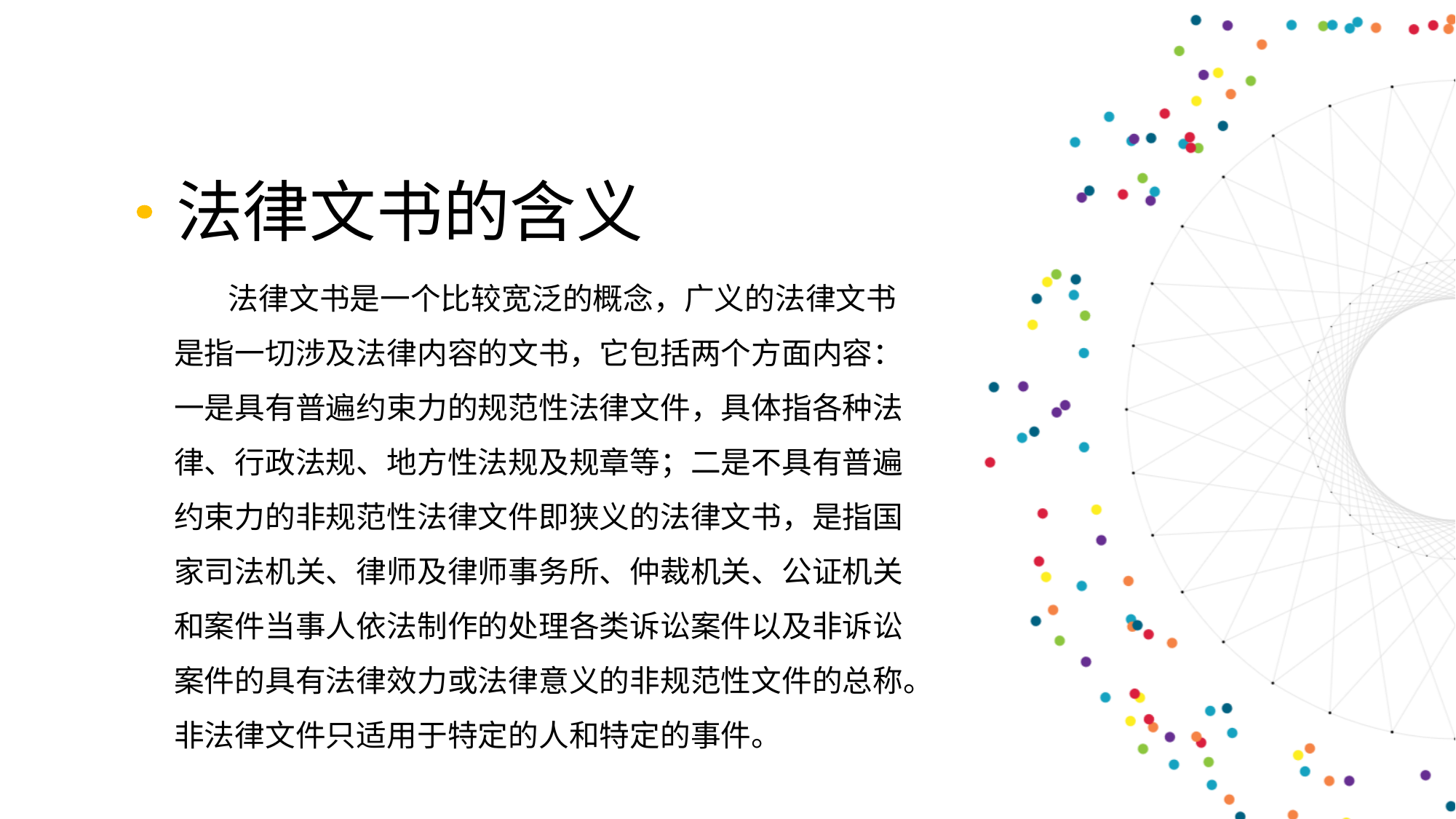

法律文书的含义

       法律文书是一个比较宽泛的概念，广义的法律文书是指一切涉及法律内容的文书，它包括两个方面内容：一是具有普遍约束力的规范性法律文件，具体指各种法律、行政法规、地方性法规及规章等；二是不具有普遍约束力的非规范性法律文件即狭义的法律文书，是指国家司法机关、律师及律师事务所、仲裁机关、公证机关和案件当事人依法制作的处理各类诉讼案件以及非诉讼案件的具有法律效力或法律意义的非规范性文件的总称。非法律文件只适用于特定的人和特定的事件。